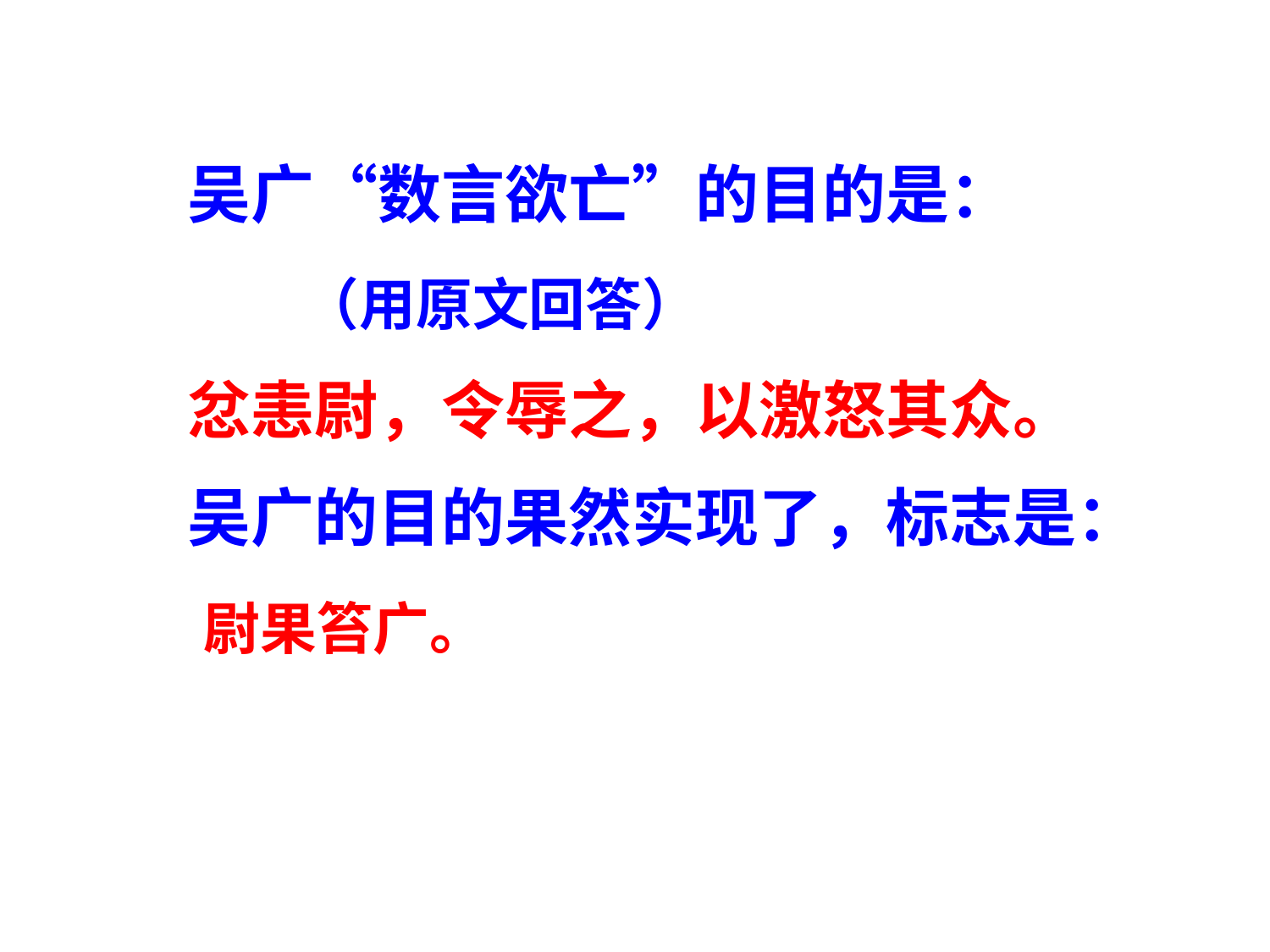

吴广“数言欲亡”的目的是：
                （用原文回答）
        忿恚尉，令辱之，以激怒其众。
        吴广的目的果然实现了，标志是：
   尉果笞广。